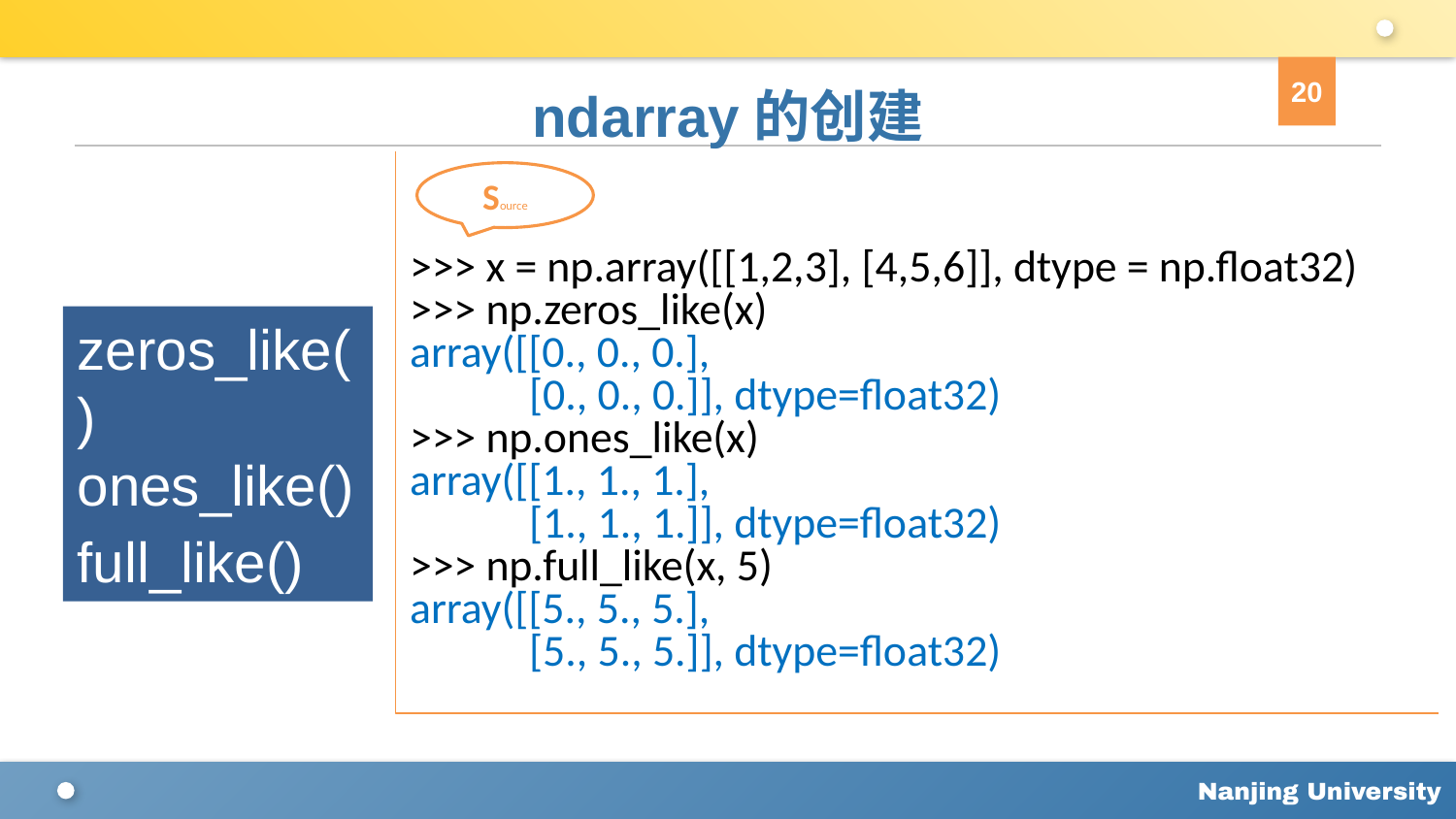

20
# ndarray的创建

>>> x = np.array([[1,2,3], [4,5,6]], dtype = np.float32)
>>> np.zeros_like(x)
array([[0., 0., 0.],
            [0., 0., 0.]], dtype=float32)
>>> np.ones_like(x)
array([[1., 1., 1.],
            [1., 1., 1.]], dtype=float32)
>>> np.full_like(x, 5)
array([[5., 5., 5.],
            [5., 5., 5.]], dtype=float32)

Source
zeros_like() ones_like()
full_like()